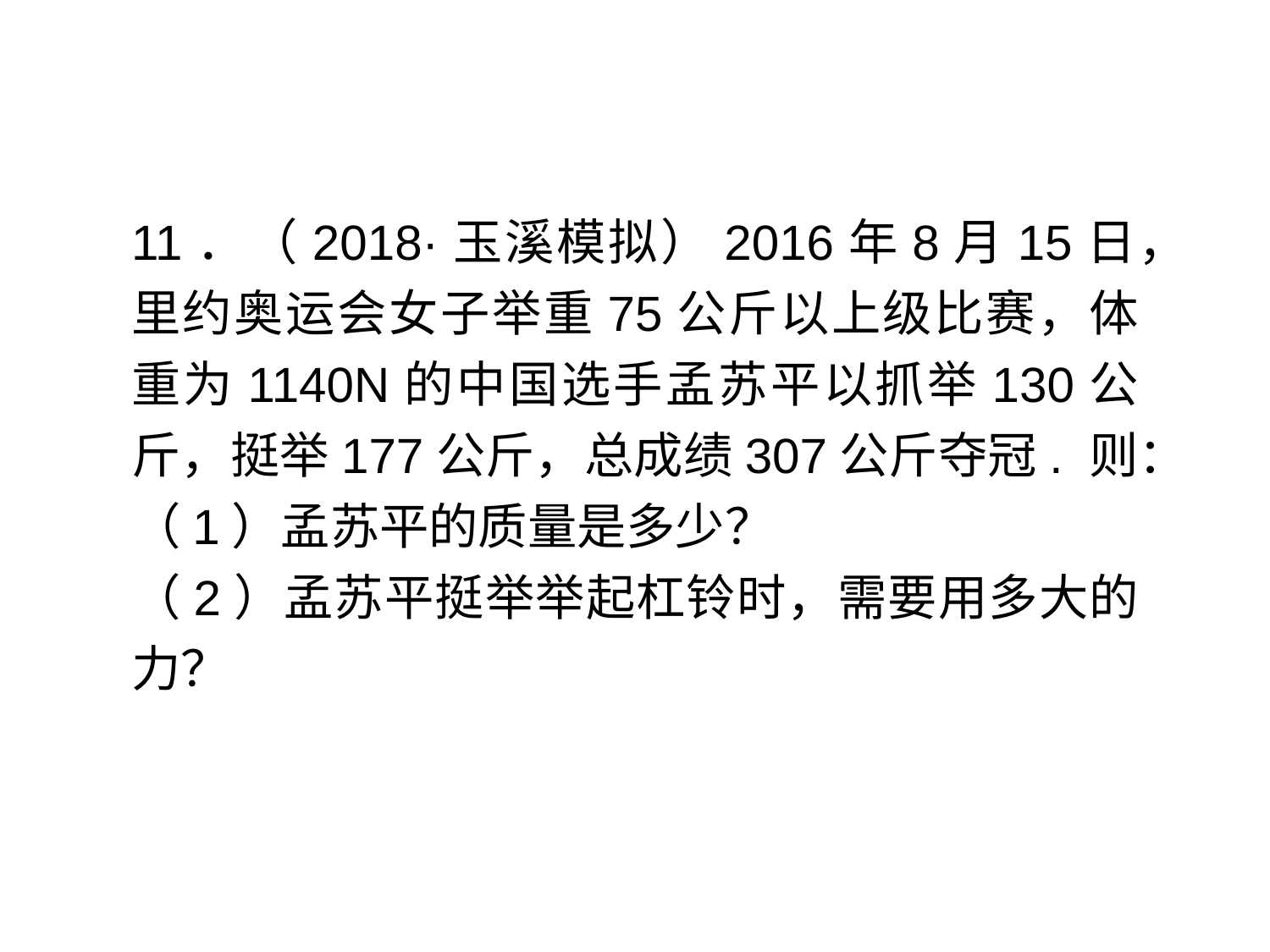

11．（2018·玉溪模拟）2016年8月15日，里约奥运会女子举重75公斤以上级比赛，体重为1140N的中国选手孟苏平以抓举130公斤，挺举177公斤，总成绩307公斤夺冠. 则：
（1）孟苏平的质量是多少？
（2）孟苏平挺举举起杠铃时，需要用多大的力？